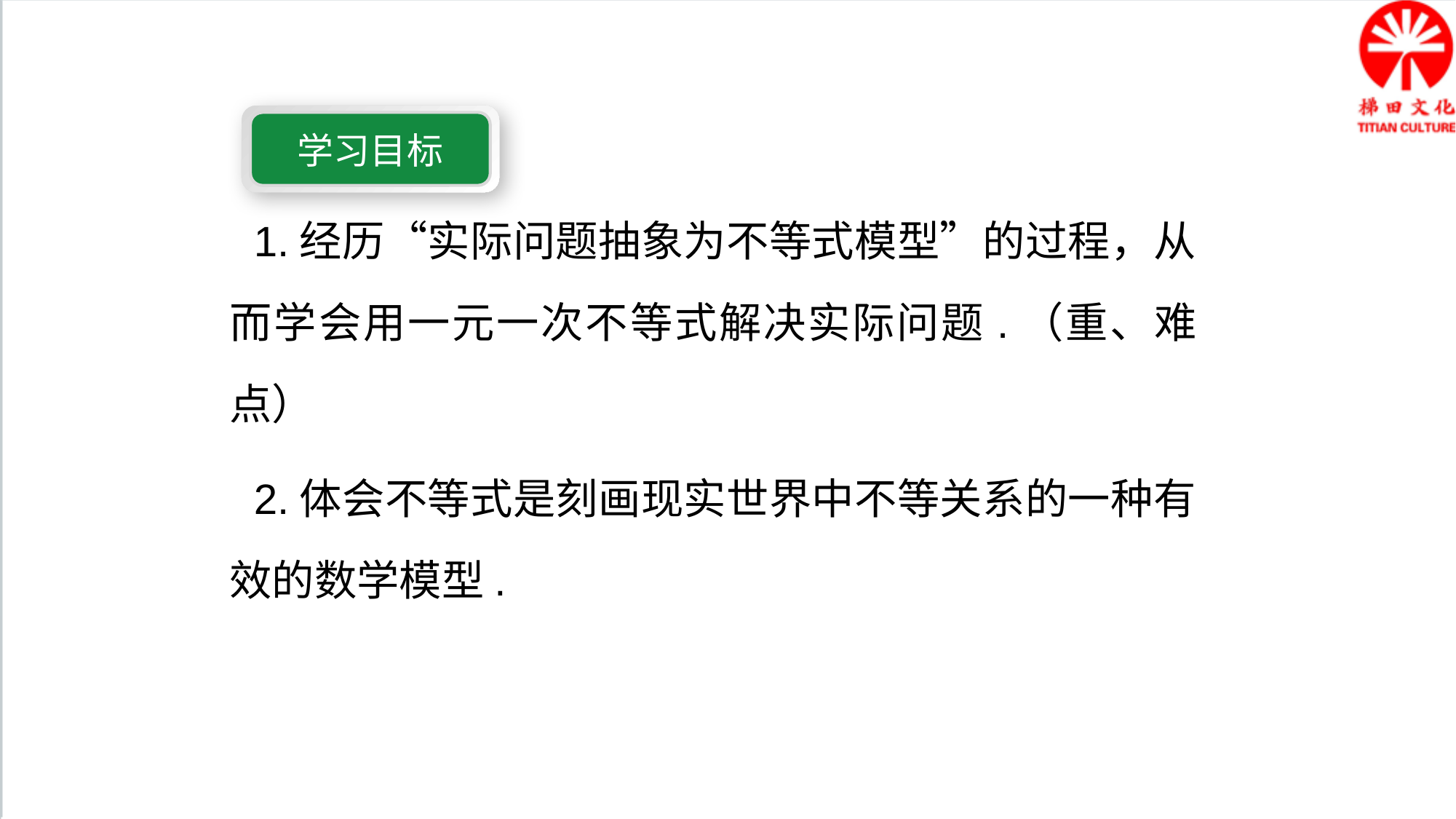

学习目标
1.经历“实际问题抽象为不等式模型”的过程，从而学会用一元一次不等式解决实际问题.（重、难点）
2.体会不等式是刻画现实世界中不等关系的一种有效的数学模型.